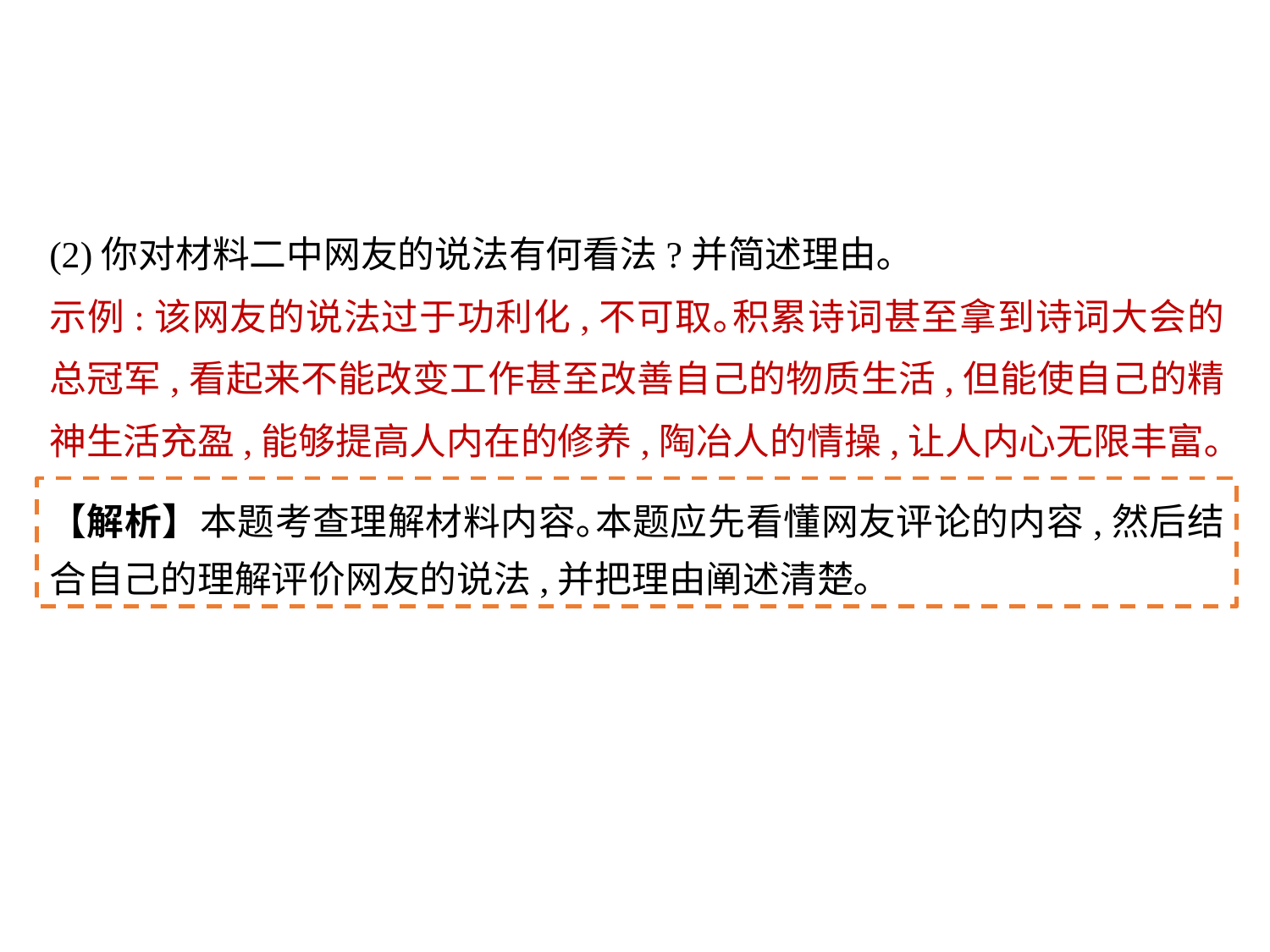

(2)你对材料二中网友的说法有何看法?并简述理由｡
示例:该网友的说法过于功利化,不可取｡积累诗词甚至拿到诗词大会的总冠军,看起来不能改变工作甚至改善自己的物质生活,但能使自己的精神生活充盈,能够提高人内在的修养,陶冶人的情操,让人内心无限丰富｡
【解析】本题考查理解材料内容｡本题应先看懂网友评论的内容,然后结合自己的理解评价网友的说法,并把理由阐述清楚｡